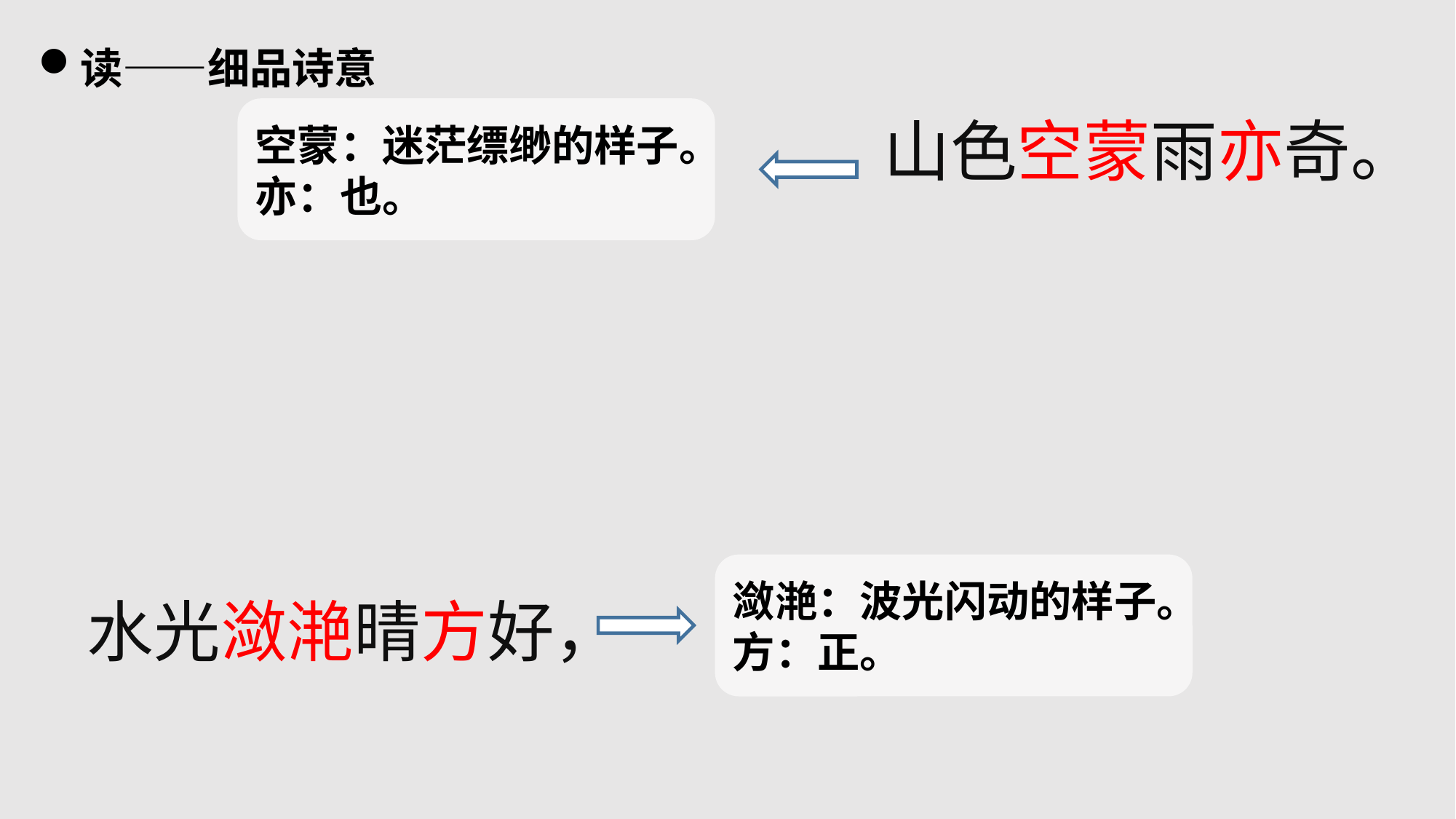

读——细品诗意
空蒙：迷茫缥缈的样子。
亦：也。
山色空蒙雨亦奇。

潋滟：波光闪动的样子。
方：正。
# 水光潋滟晴方好，